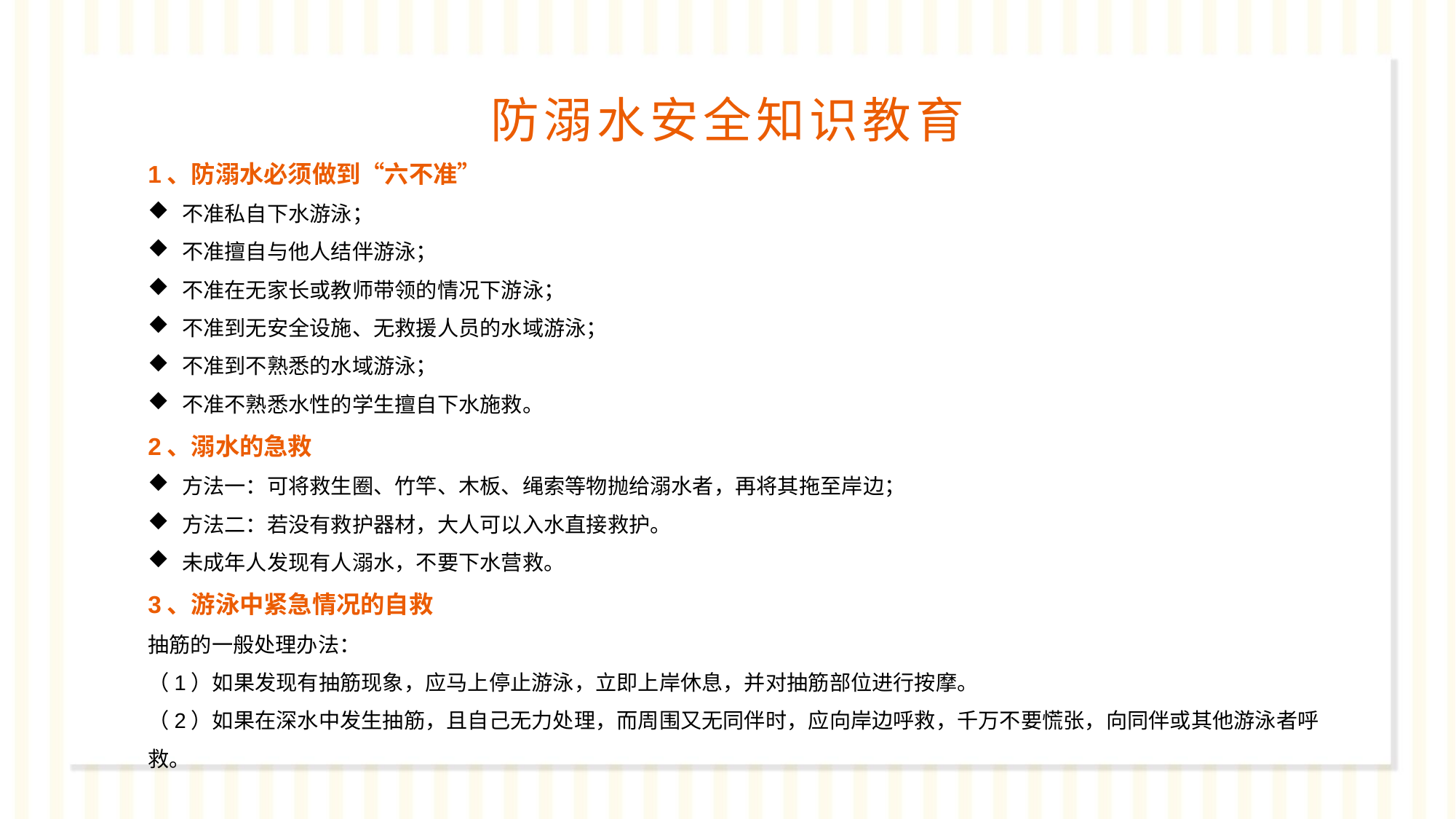

防溺水安全知识教育
1、防溺水必须做到“六不准”
不准私自下水游泳；
不准擅自与他人结伴游泳；
不准在无家长或教师带领的情况下游泳；
不准到无安全设施、无救援人员的水域游泳；
不准到不熟悉的水域游泳；
不准不熟悉水性的学生擅自下水施救。
2、溺水的急救
方法一：可将救生圈、竹竿、木板、绳索等物抛给溺水者，再将其拖至岸边；
方法二：若没有救护器材，大人可以入水直接救护。
未成年人发现有人溺水，不要下水营救。
3、游泳中紧急情况的自救
抽筋的一般处理办法：
（1）如果发现有抽筋现象，应马上停止游泳，立即上岸休息，并对抽筋部位进行按摩。
（2）如果在深水中发生抽筋，且自己无力处理，而周围又无同伴时，应向岸边呼救，千万不要慌张，向同伴或其他游泳者呼救。